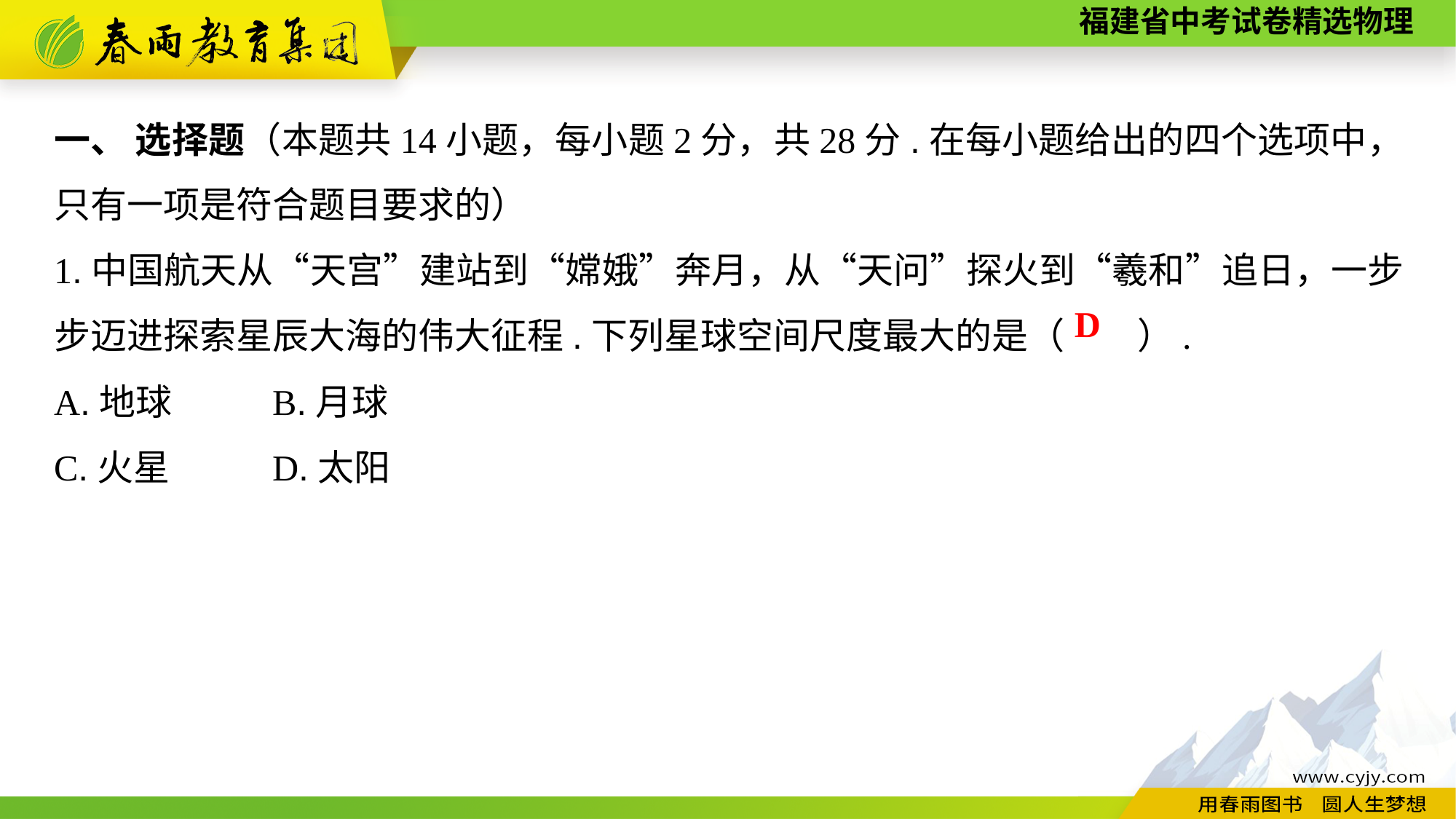

一、 选择题（本题共14小题，每小题2分，共28分.在每小题给出的四个选项中，只有一项是符合题目要求的）
1.中国航天从“天宫”建站到“嫦娥”奔月，从“天问”探火到“羲和”追日，一步步迈进探索星辰大海的伟大征程.下列星球空间尺度最大的是（　　）.
A.地球	B.月球
C.火星　　	D.太阳
D